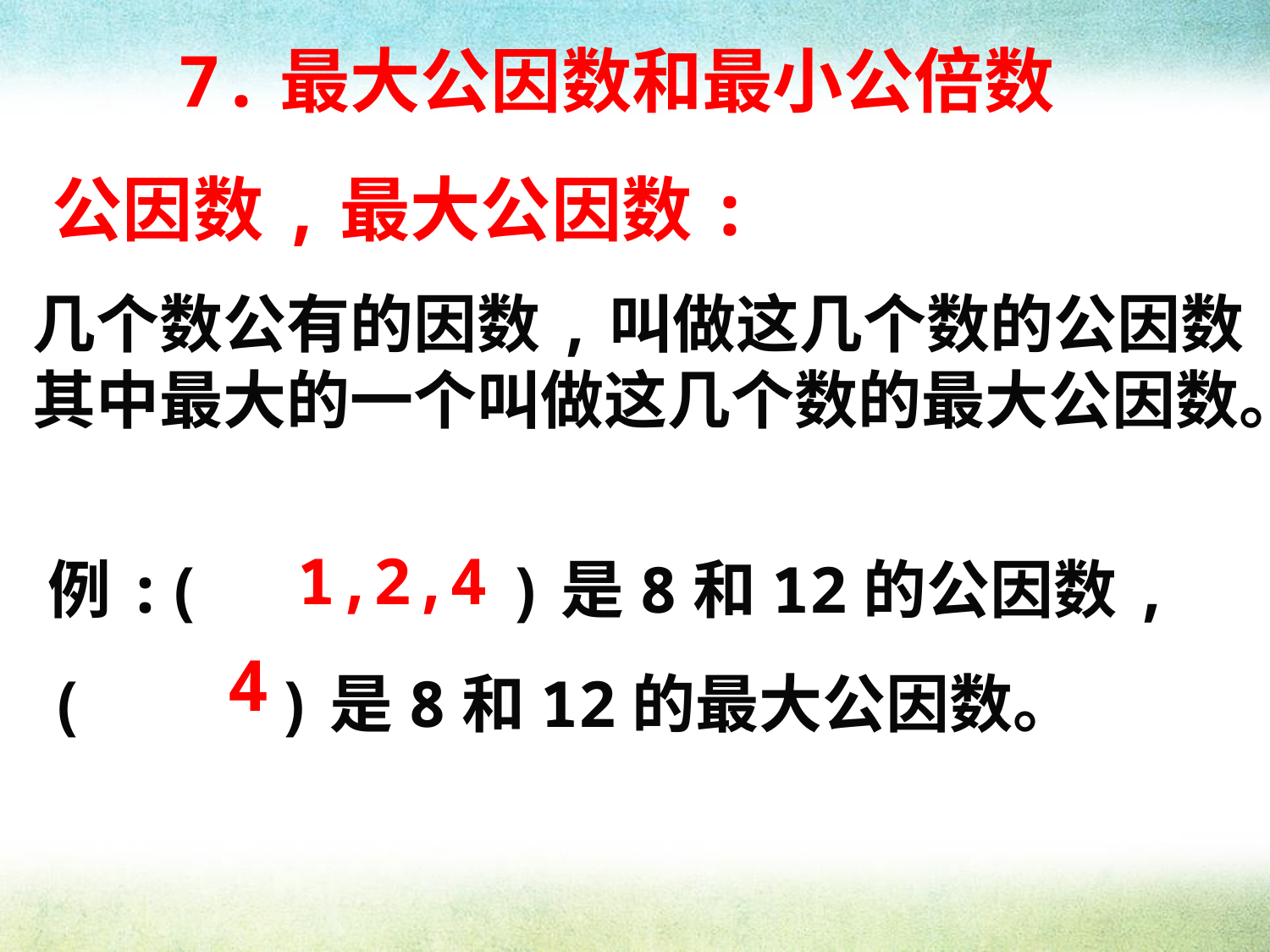

7.最大公因数和最小公倍数
公因数,最大公因数:
几个数公有的因数,叫做这几个数的公因数;
其中最大的一个叫做这几个数的最大公因数。
例:(        )是8和12的公因数,
(     )是8和12的最大公因数。
1,2,4
4